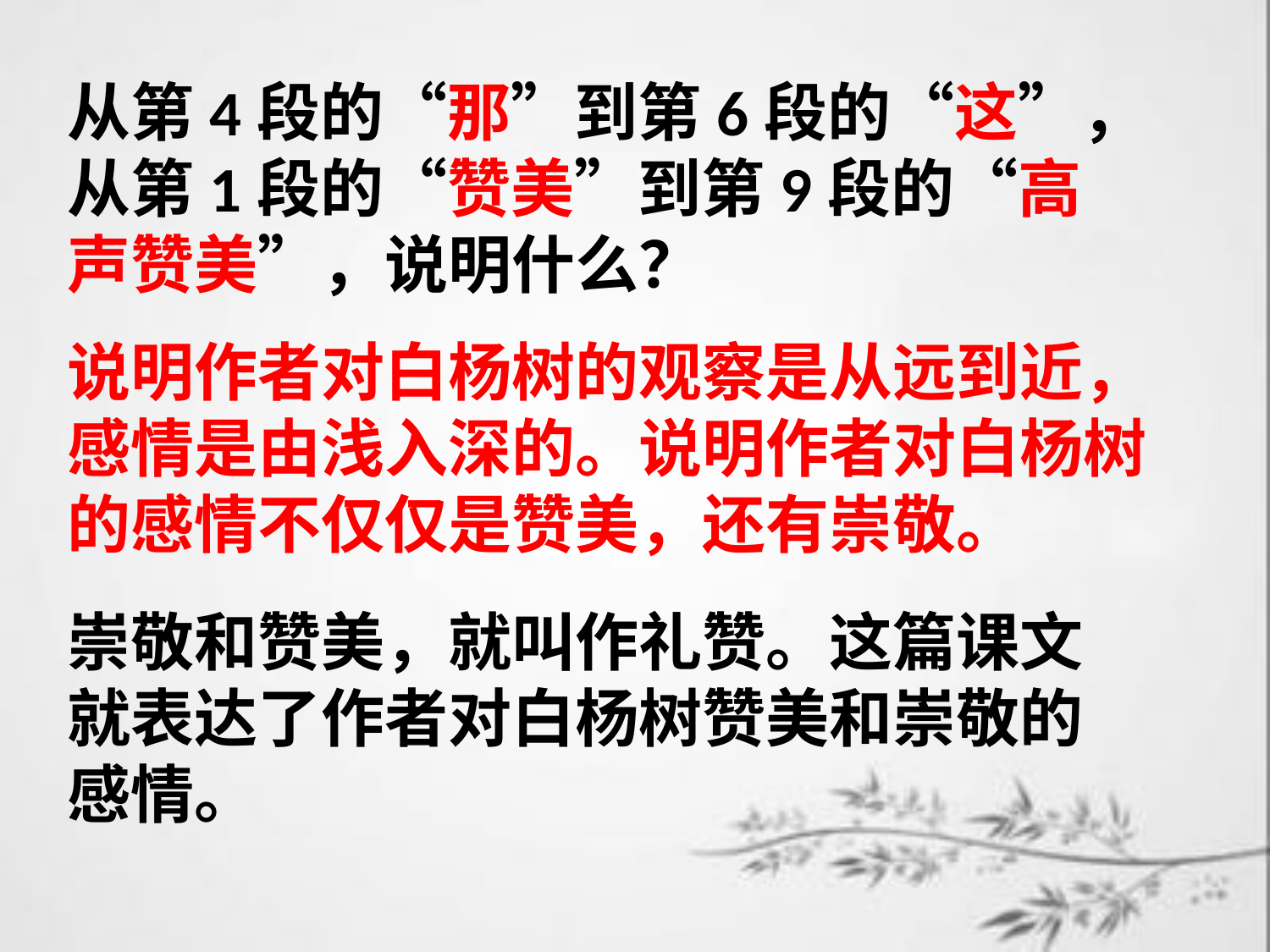

从第4段的“那”到第6段的“这”，从第1段的“赞美”到第9段的“高声赞美”，说明什么？
说明作者对白杨树的观察是从远到近，感情是由浅入深的。说明作者对白杨树的感情不仅仅是赞美，还有崇敬。
崇敬和赞美，就叫作礼赞。这篇课文就表达了作者对白杨树赞美和崇敬的感情。